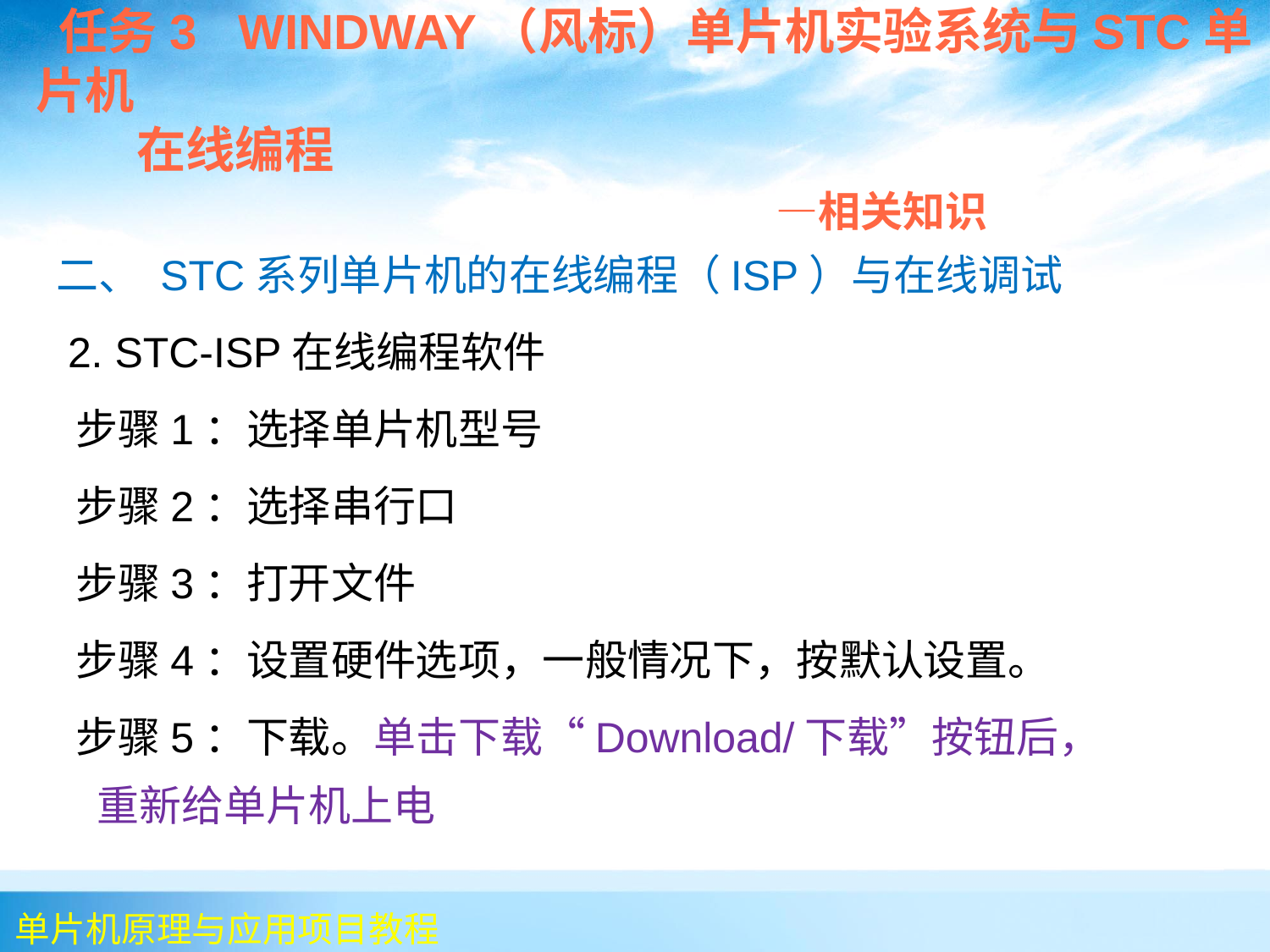

任务3   WINDWAY（风标）单片机实验系统与STC单片机
         在线编程
                                                                  —相关知识
二、 STC系列单片机的在线编程（ISP）与在线调试
 2. STC-ISP在线编程软件
 步骤1：选择单片机型号
 步骤2：选择串行口
 步骤3：打开文件
 步骤4：设置硬件选项，一般情况下，按默认设置。
 步骤5：下载。单击下载“Download/下载”按钮后，重新给单片机上电